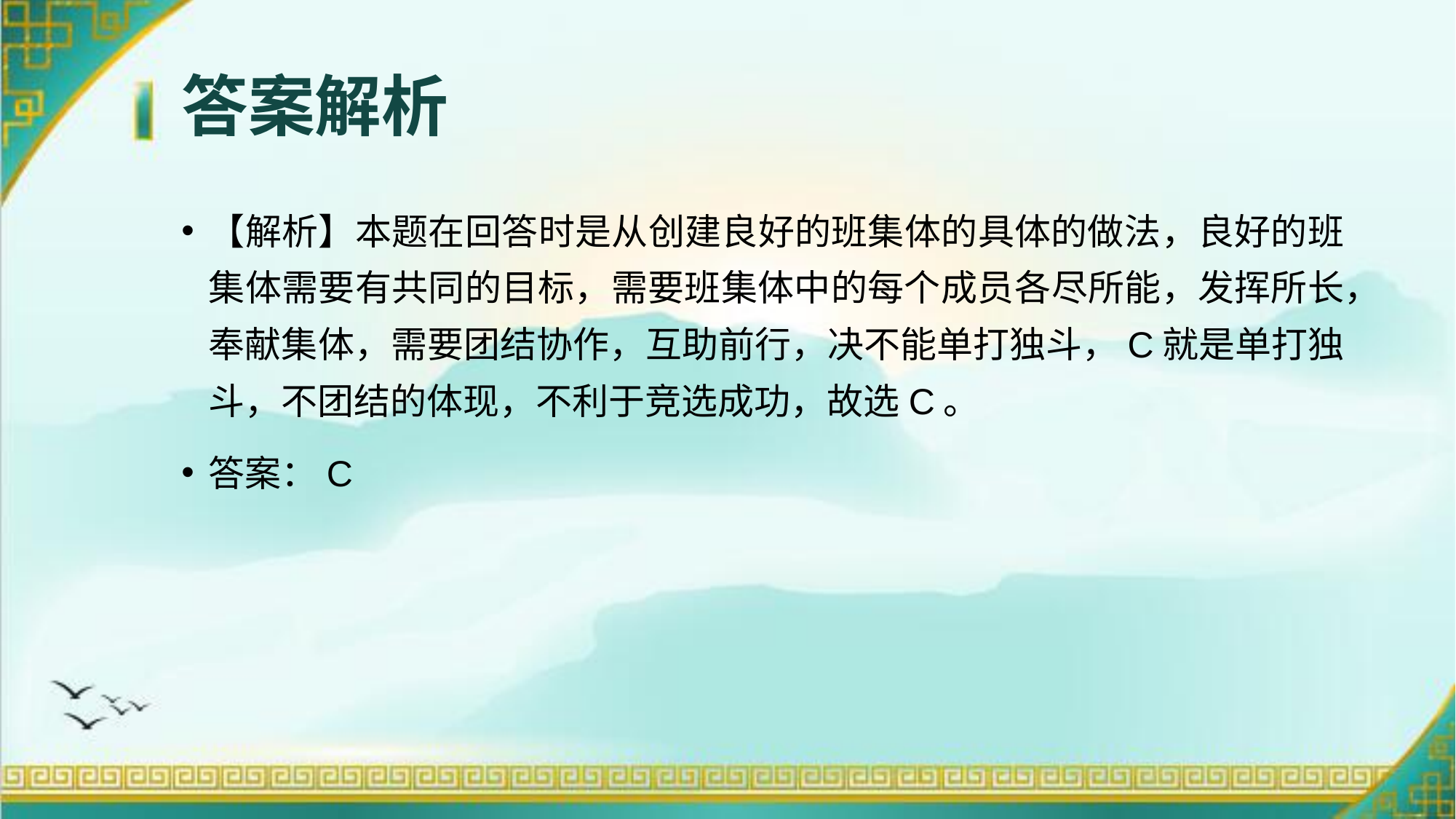

# 答案解析
【解析】本题在回答时是从创建良好的班集体的具体的做法，良好的班集体需要有共同的目标，需要班集体中的每个成员各尽所能，发挥所长，奉献集体，需要团结协作，互助前行，决不能单打独斗，C就是单打独斗，不团结的体现，不利于竞选成功，故选C。
答案：C